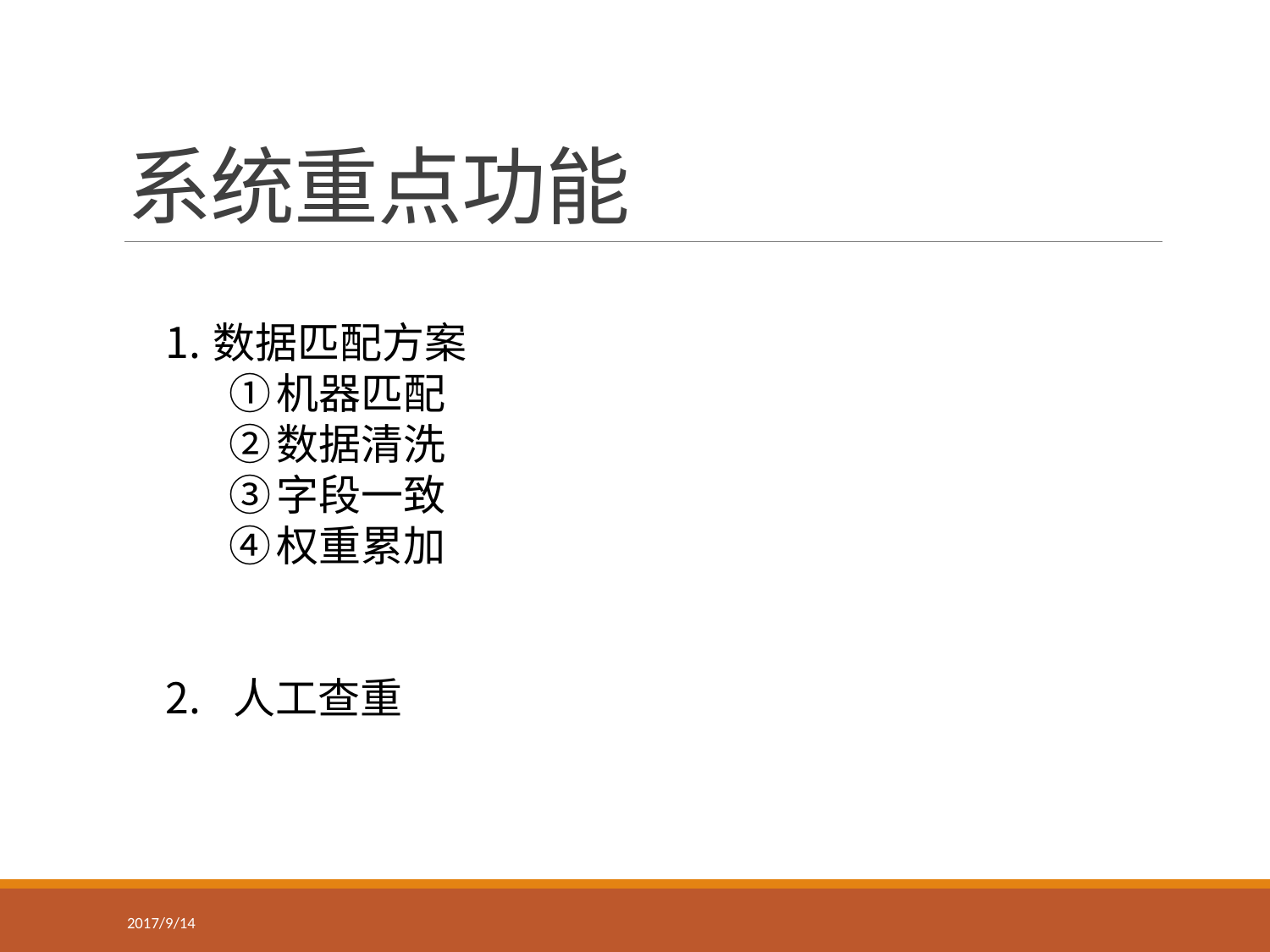

# 系统重点功能
数据匹配方案
机器匹配
数据清洗
字段一致
权重累加

 人工查重

2017/9/14